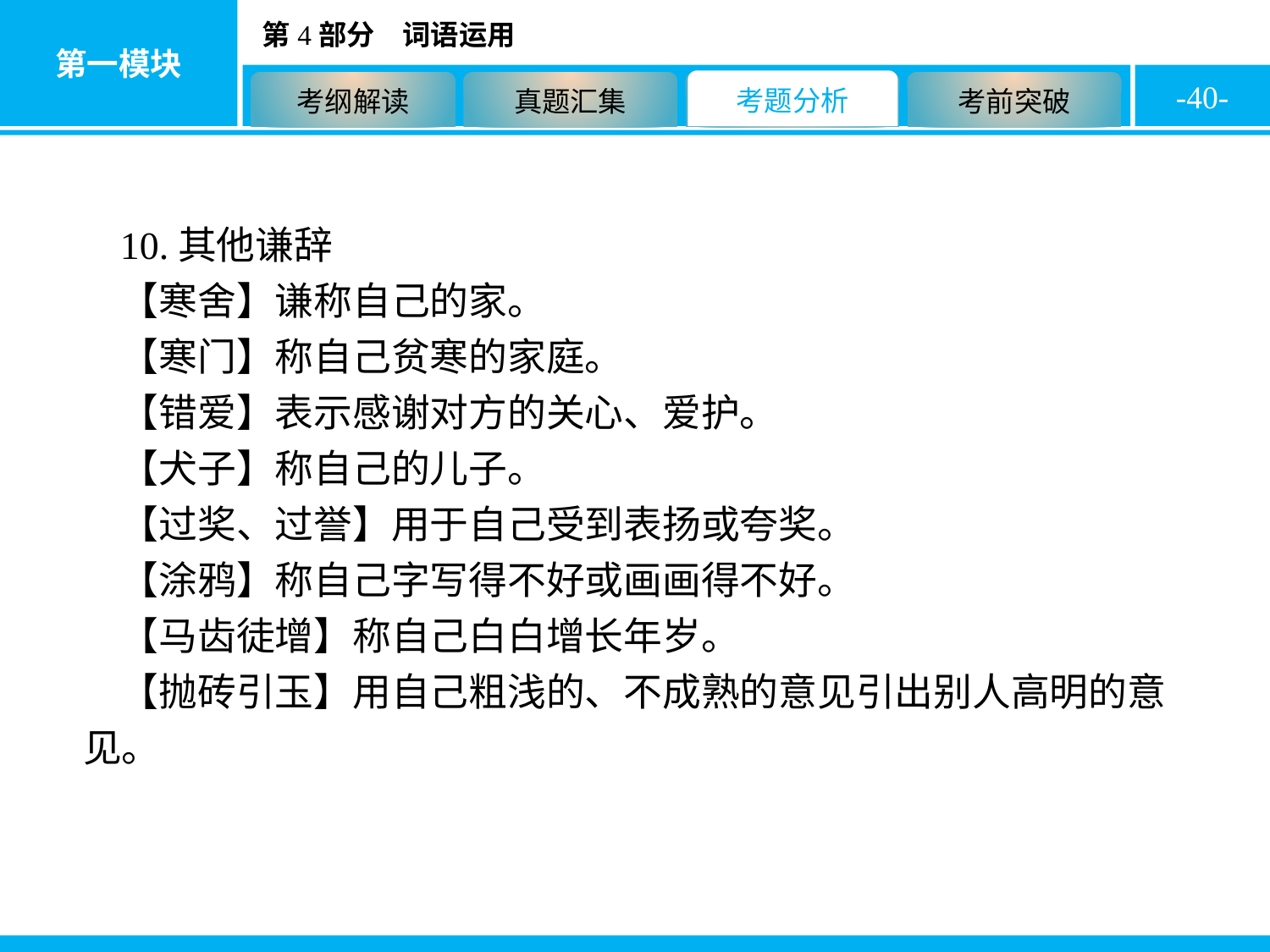

-40-
10.其他谦辞
【寒舍】谦称自己的家。
【寒门】称自己贫寒的家庭。
【错爱】表示感谢对方的关心、爱护。
【犬子】称自己的儿子。
【过奖、过誉】用于自己受到表扬或夸奖。
【涂鸦】称自己字写得不好或画画得不好。
【马齿徒增】称自己白白增长年岁。
【抛砖引玉】用自己粗浅的、不成熟的意见引出别人高明的意见。